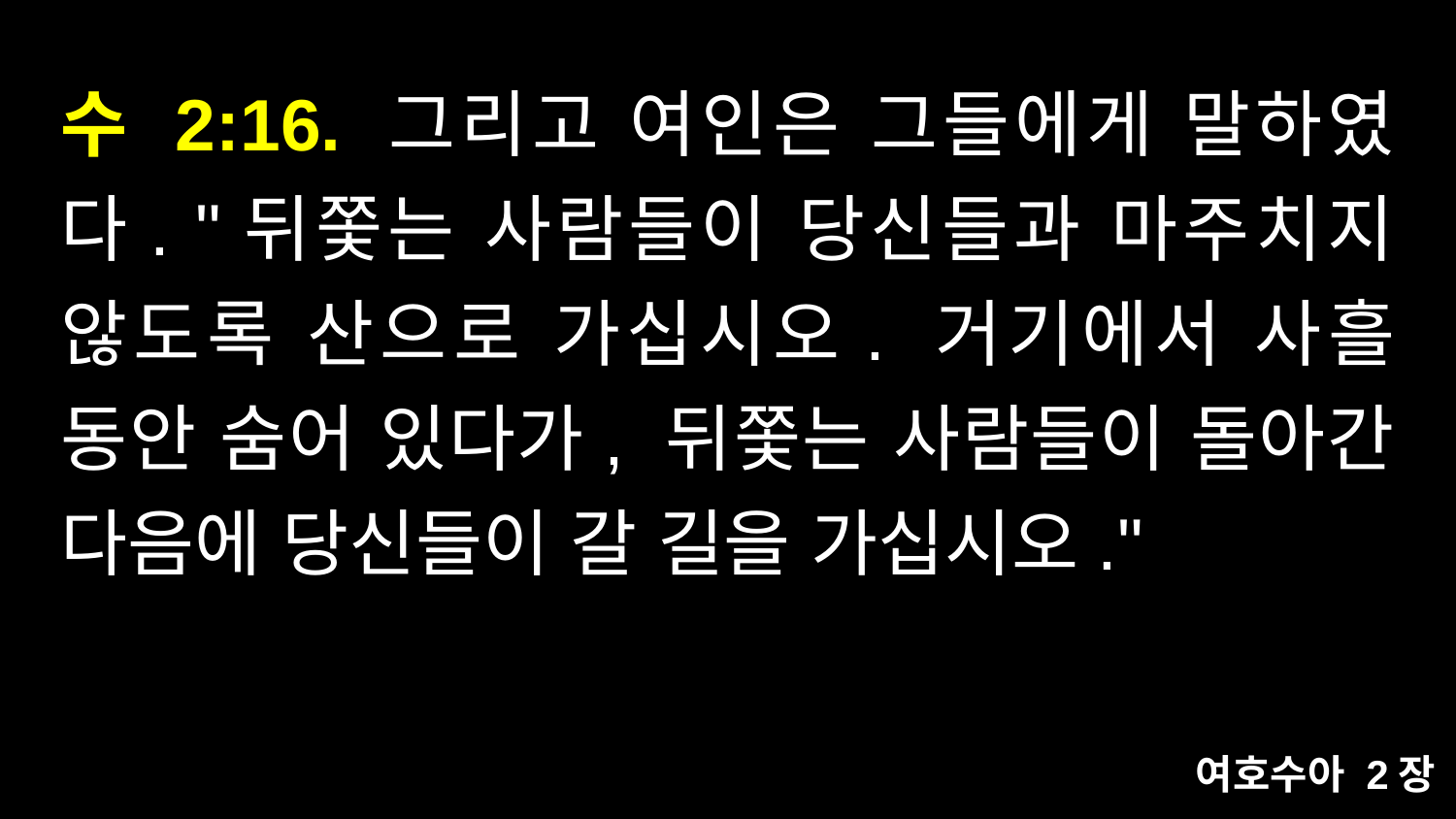

# 수 2:16. 그리고 여인은 그들에게 말하였다. "뒤쫓는 사람들이 당신들과 마주치지 않도록 산으로 가십시오. 거기에서 사흘 동안 숨어 있다가, 뒤쫓는 사람들이 돌아간 다음에 당신들이 갈 길을 가십시오."
여호수아 2장